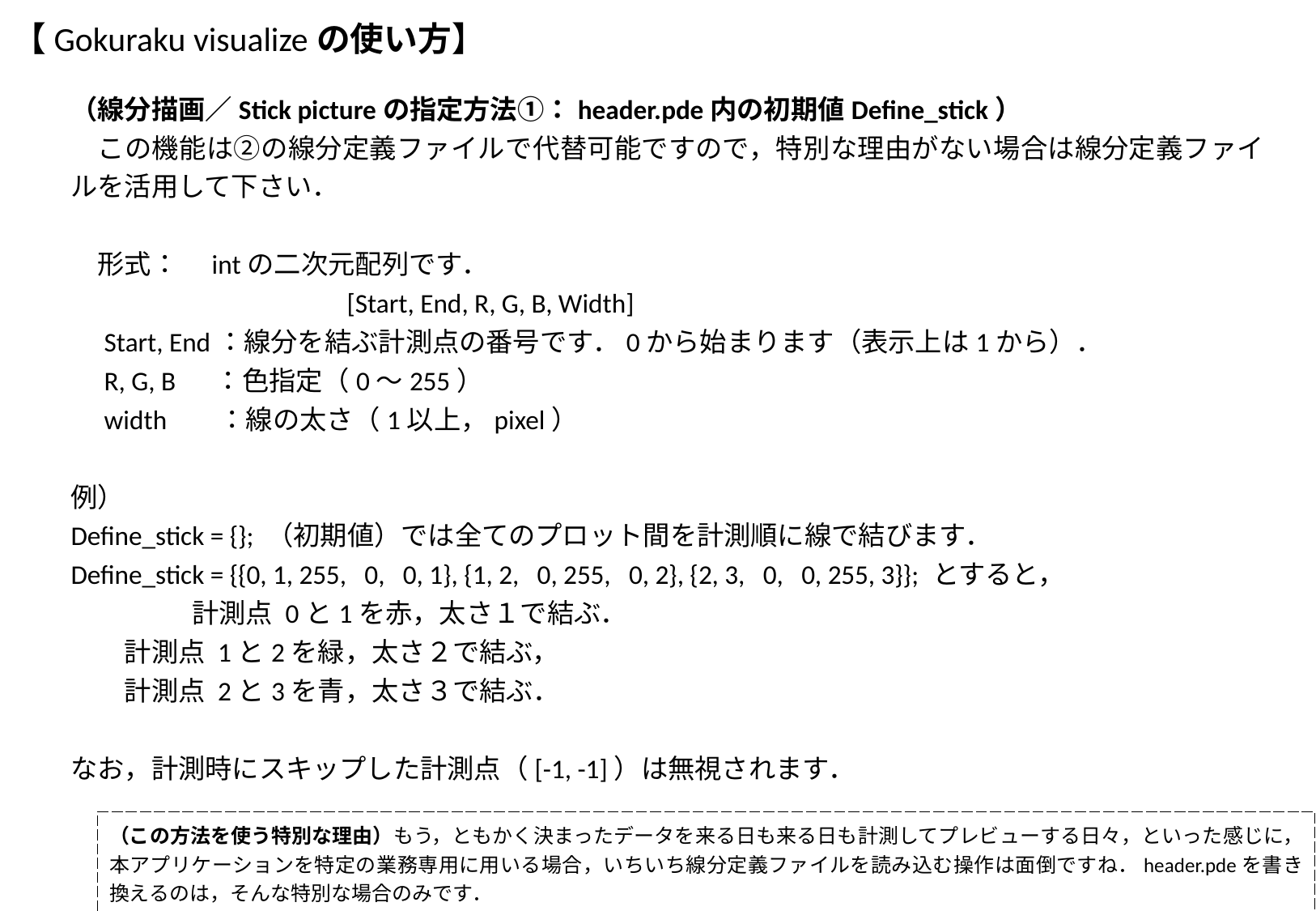

# 【Gokuraku visualizeの使い方】
（線分描画／Stick pictureの指定方法①：header.pde内の初期値Define_stick）
　この機能は②の線分定義ファイルで代替可能ですので，特別な理由がない場合は線分定義ファイルを活用して下さい．

　形式：　intの二次元配列です．
		　[Start, End, R, G, B, Width]
　Start, End：線分を結ぶ計測点の番号です．0から始まります（表示上は1から）．
　R, G, B　 ：色指定（0～255）
　width	　：線の太さ（1以上，pixel）

例）
Define_stick = {}; （初期値）では全てのプロット間を計測順に線で結びます．
Define_stick = {{0, 1, 255,   0,   0, 1}, {1, 2,   0, 255,   0, 2}, {2, 3,   0,   0, 255, 3}}; とすると，
	計測点 0と1を赤，太さ１で結ぶ．
　　計測点 1と2を緑，太さ２で結ぶ，
　　計測点 2と3を青，太さ３で結ぶ．

なお，計測時にスキップした計測点（[-1, -1]）は無視されます．
（この方法を使う特別な理由）もう，ともかく決まったデータを来る日も来る日も計測してプレビューする日々，といった感じに，本アプリケーションを特定の業務専用に用いる場合，いちいち線分定義ファイルを読み込む操作は面倒ですね．header.pdeを書き換えるのは，そんな特別な場合のみです．